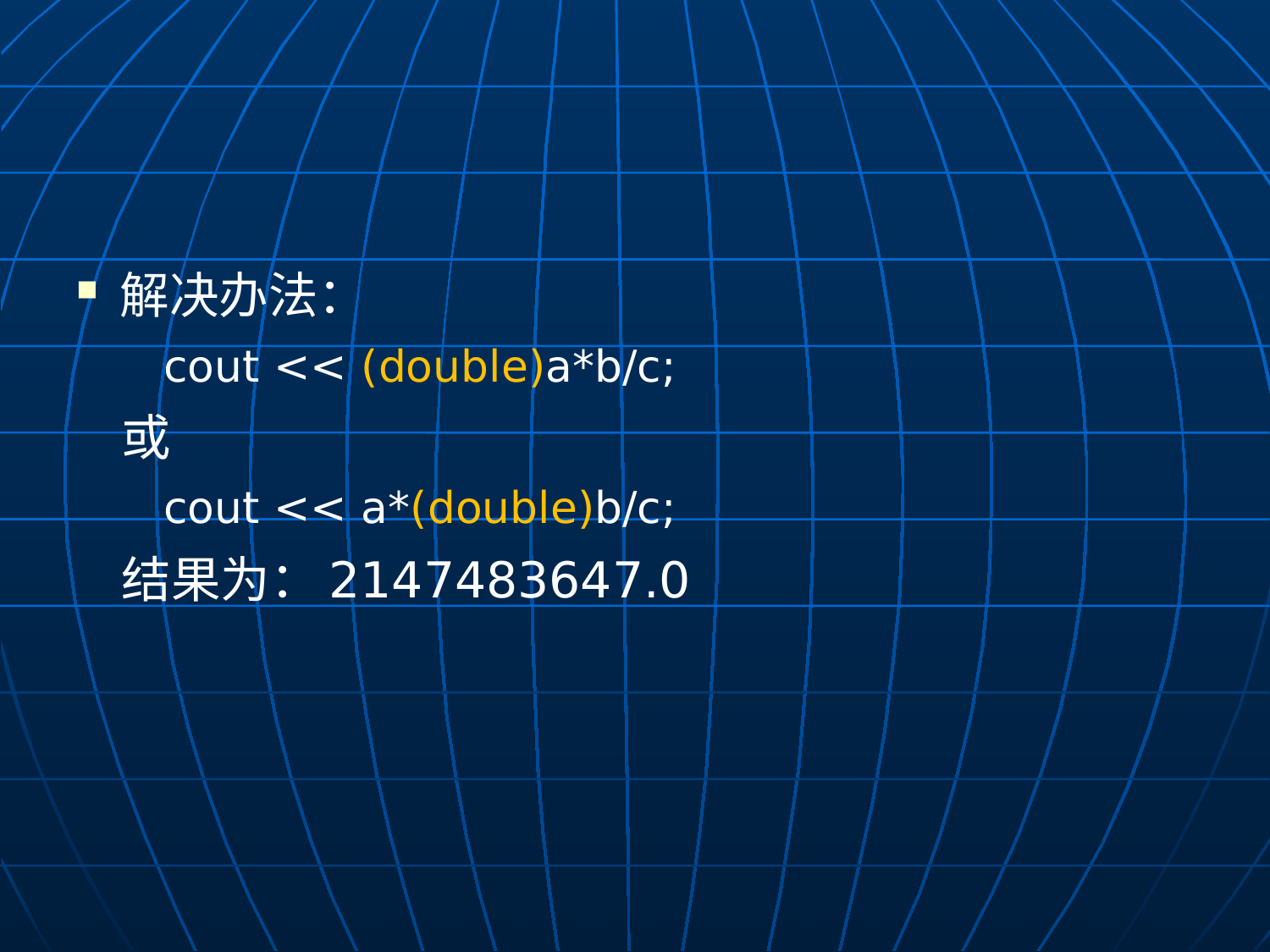

#
解决办法：
	   cout << (double)a*b/c;
	或
	   cout << a*(double)b/c;
	结果为：2147483647.0